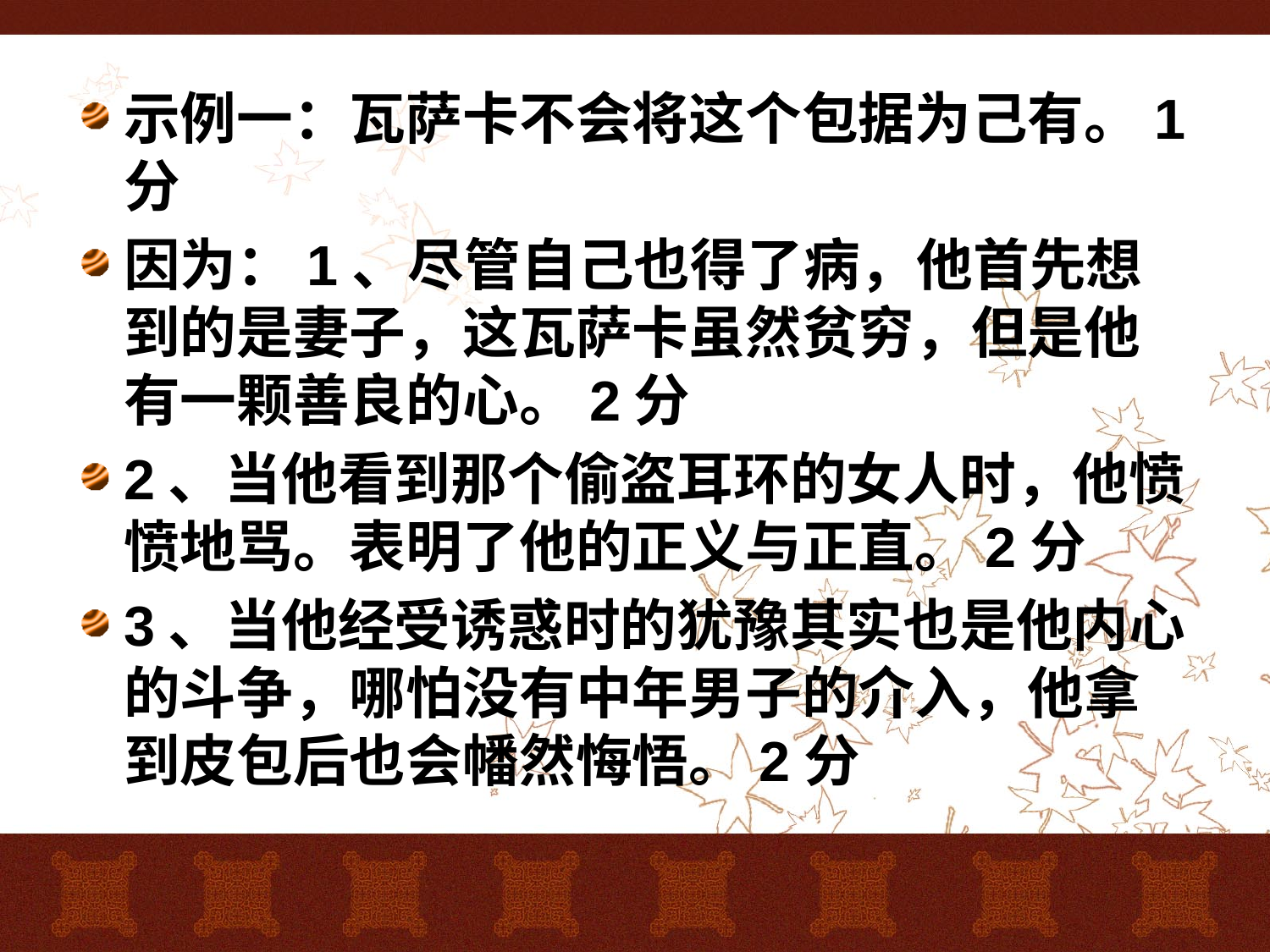

示例一：瓦萨卡不会将这个包据为己有。1分
因为：1、尽管自己也得了病，他首先想到的是妻子，这瓦萨卡虽然贫穷，但是他有一颗善良的心。2分
2、当他看到那个偷盗耳环的女人时，他愤愤地骂。表明了他的正义与正直。2分
3、当他经受诱惑时的犹豫其实也是他内心的斗争，哪怕没有中年男子的介入，他拿到皮包后也会幡然悔悟。2分